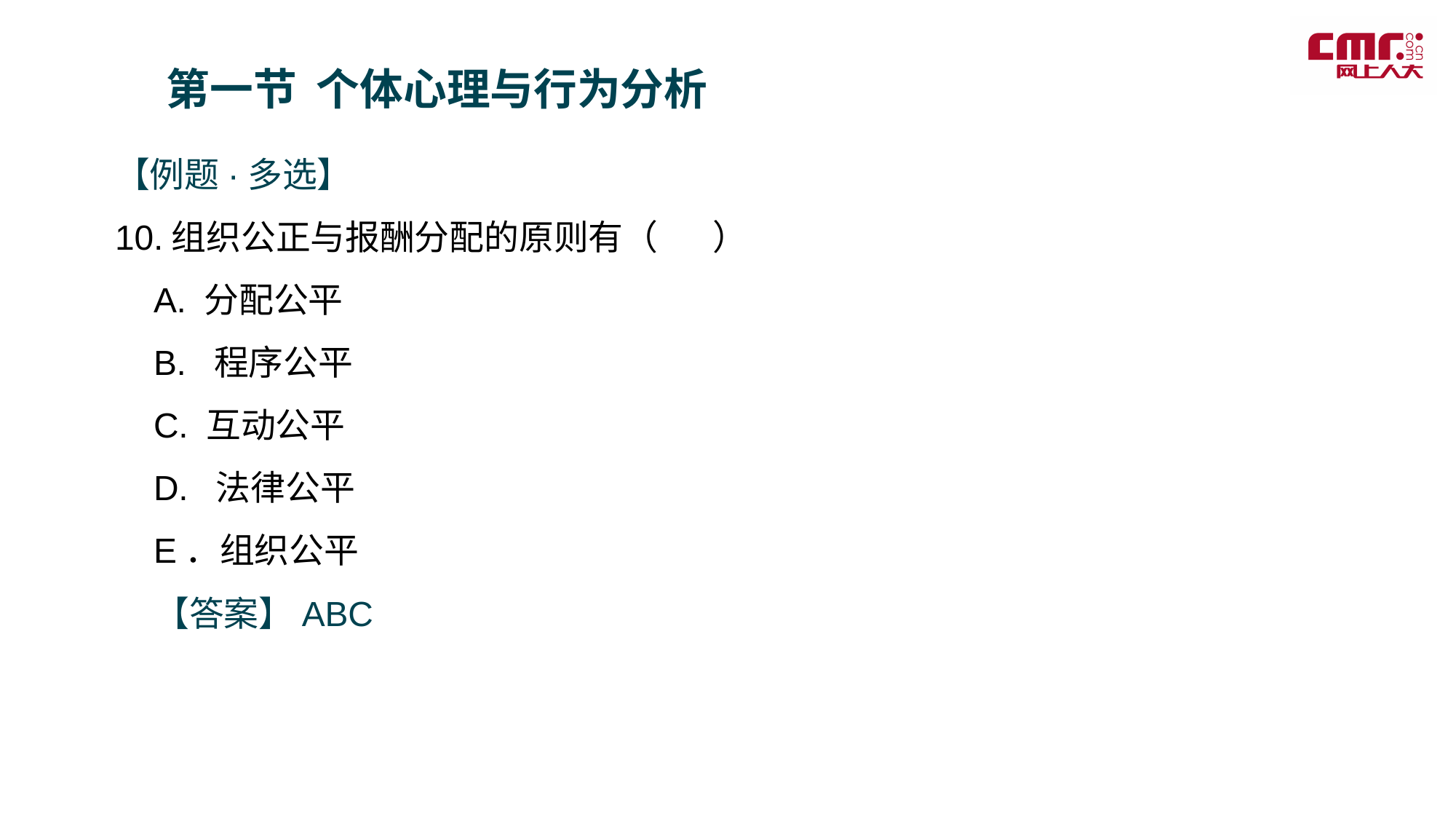

第一节  个体心理与行为分析
【例题·多选】
10.组织公正与报酬分配的原则有（       ）
    A. 分配公平
    B.  程序公平
    C. 互动公平
    D.  法律公平
    E．组织公平
    【答案】ABC